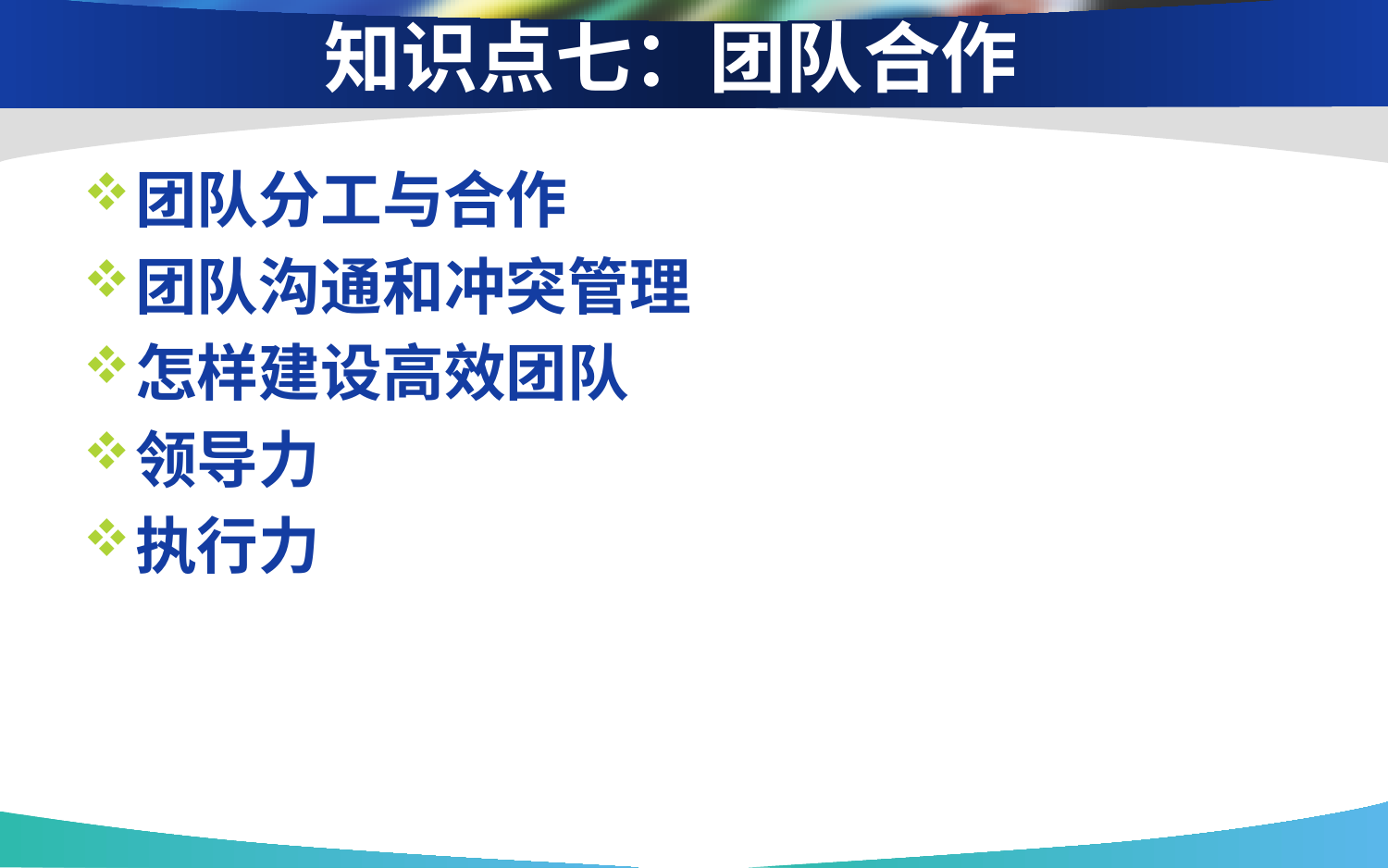

# 知识点七：团队合作
团队分工与合作
团队沟通和冲突管理
怎样建设高效团队
领导力
执行力